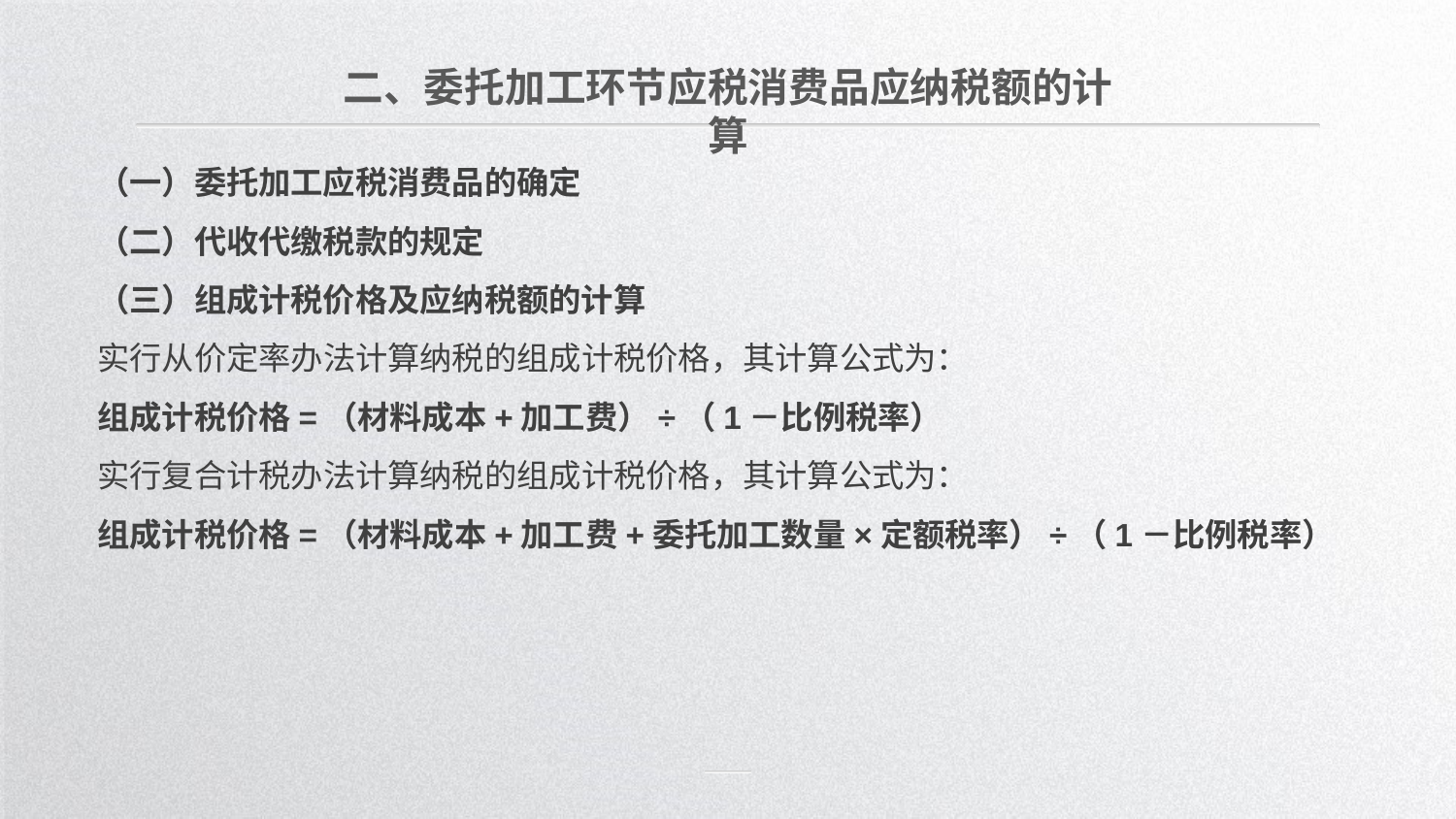

二、委托加工环节应税消费品应纳税额的计算
（一）委托加工应税消费品的确定
（二）代收代缴税款的规定
（三）组成计税价格及应纳税额的计算
实行从价定率办法计算纳税的组成计税价格，其计算公式为：
组成计税价格=（材料成本+加工费）÷（1－比例税率）
实行复合计税办法计算纳税的组成计税价格，其计算公式为：
组成计税价格=（材料成本+加工费+委托加工数量×定额税率）÷（1－比例税率）